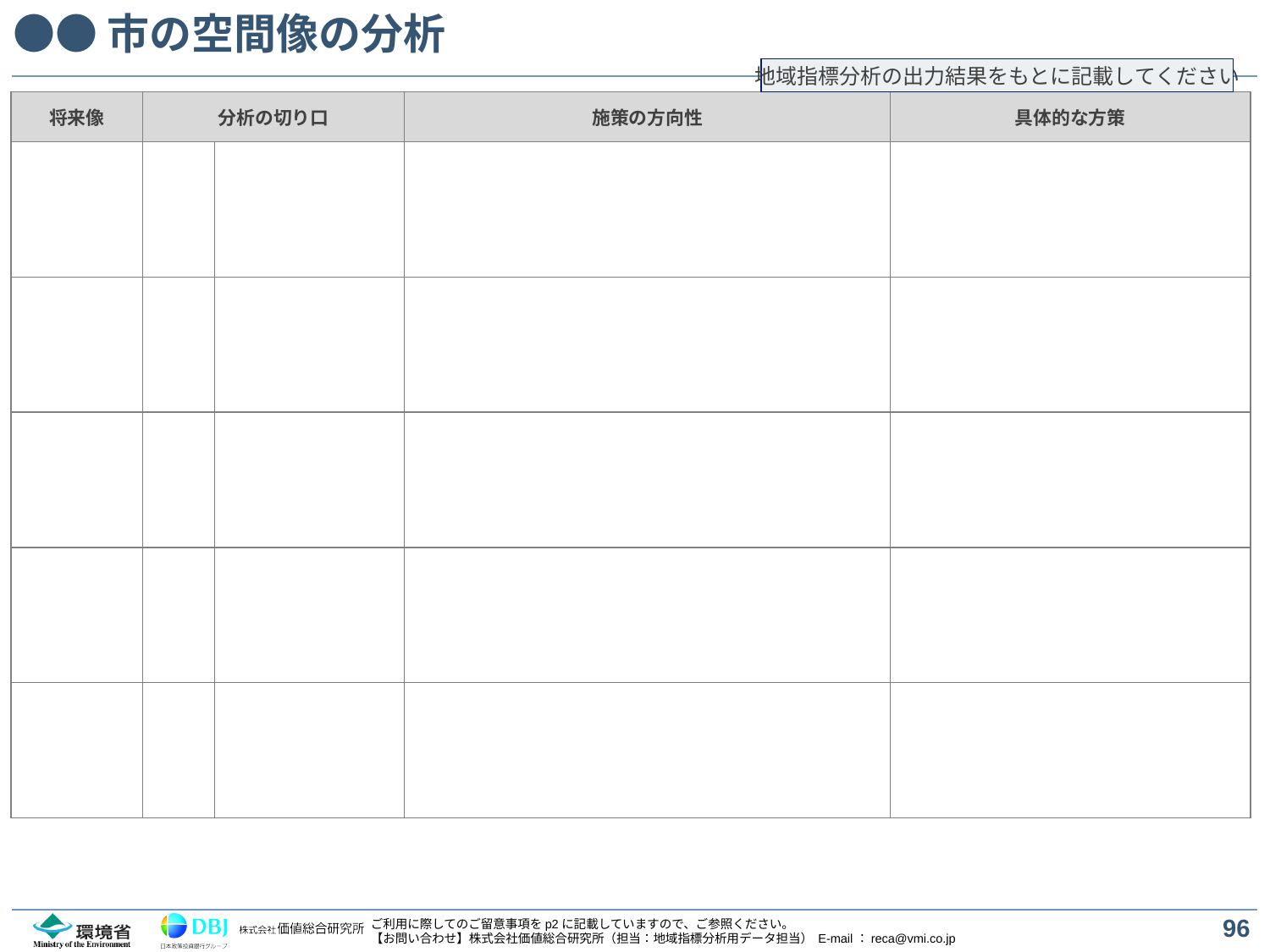

# ●●市の空間像の分析

地域指標分析の出力結果をもとに記載してください
| 将来像 | 分析の切り口 |  | 施策の方向性 | 具体的な方策 |
| --- | --- | --- | --- | --- |
|  |  |  |  |  |
|  |  |  |  |  |
|  |  |  |  |  |
|  |  |  |  |  |
|  |  |  |  |  |
96